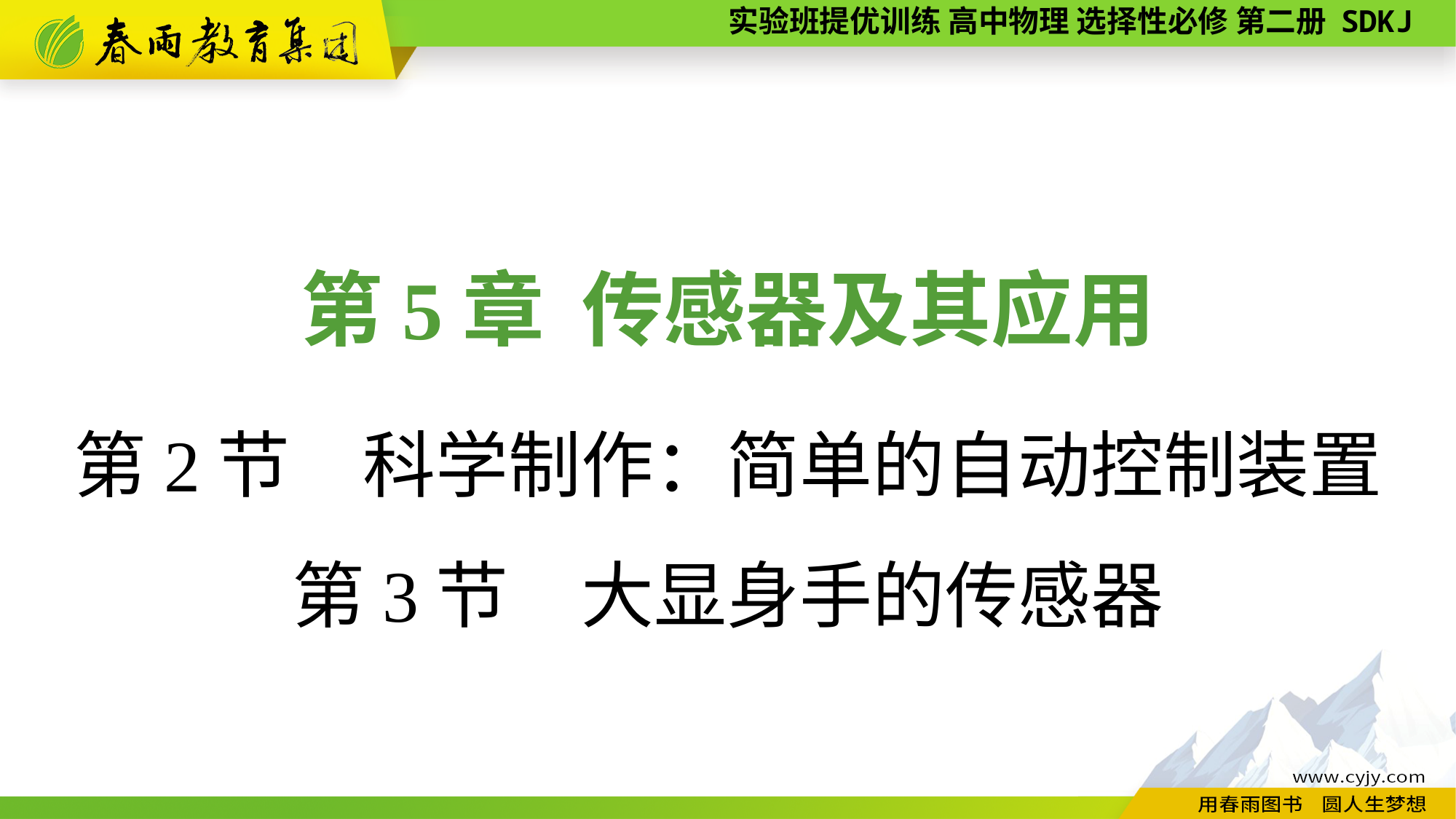

第5章  传感器及其应用
第2节　科学制作：简单的自动控制装置
第3节　大显身手的传感器